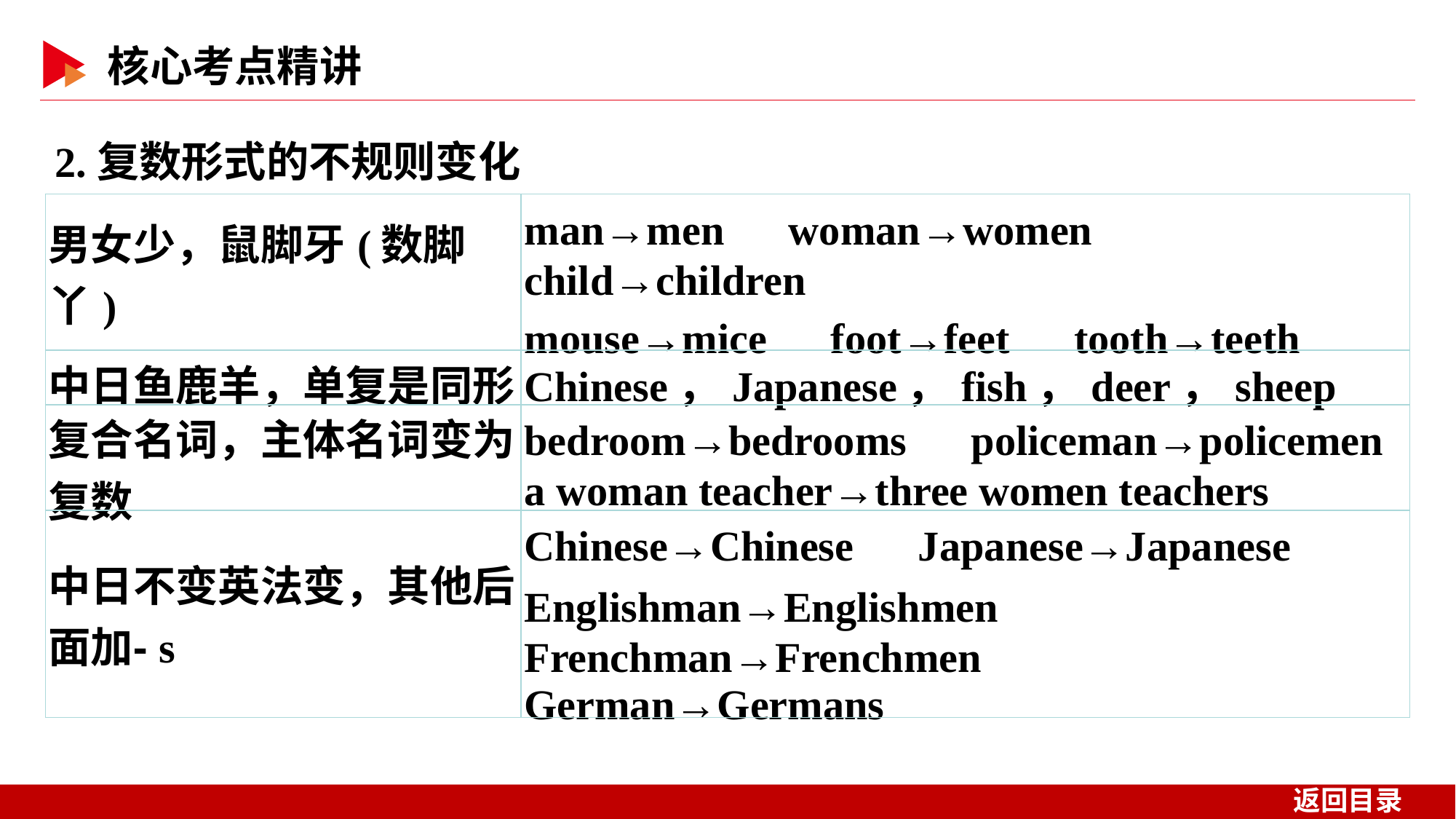

2.复数形式的不规则变化
| 男女少，鼠脚牙(数脚丫) | man→men　woman→women　child→children mouse→mice　foot→feet　tooth→teeth |
| --- | --- |
| 中日鱼鹿羊，单复是同形 | Chinese，Japanese，fish，deer，sheep |
| 复合名词，主体名词变为复数 | bedroom→bedrooms　policeman→policemen a woman teacher→three women teachers |
| 中日不变英法变，其他后面加⁃s | Chinese→Chinese　Japanese→Japanese Englishman→Englishmen　Frenchman→Frenchmen German→Germans |